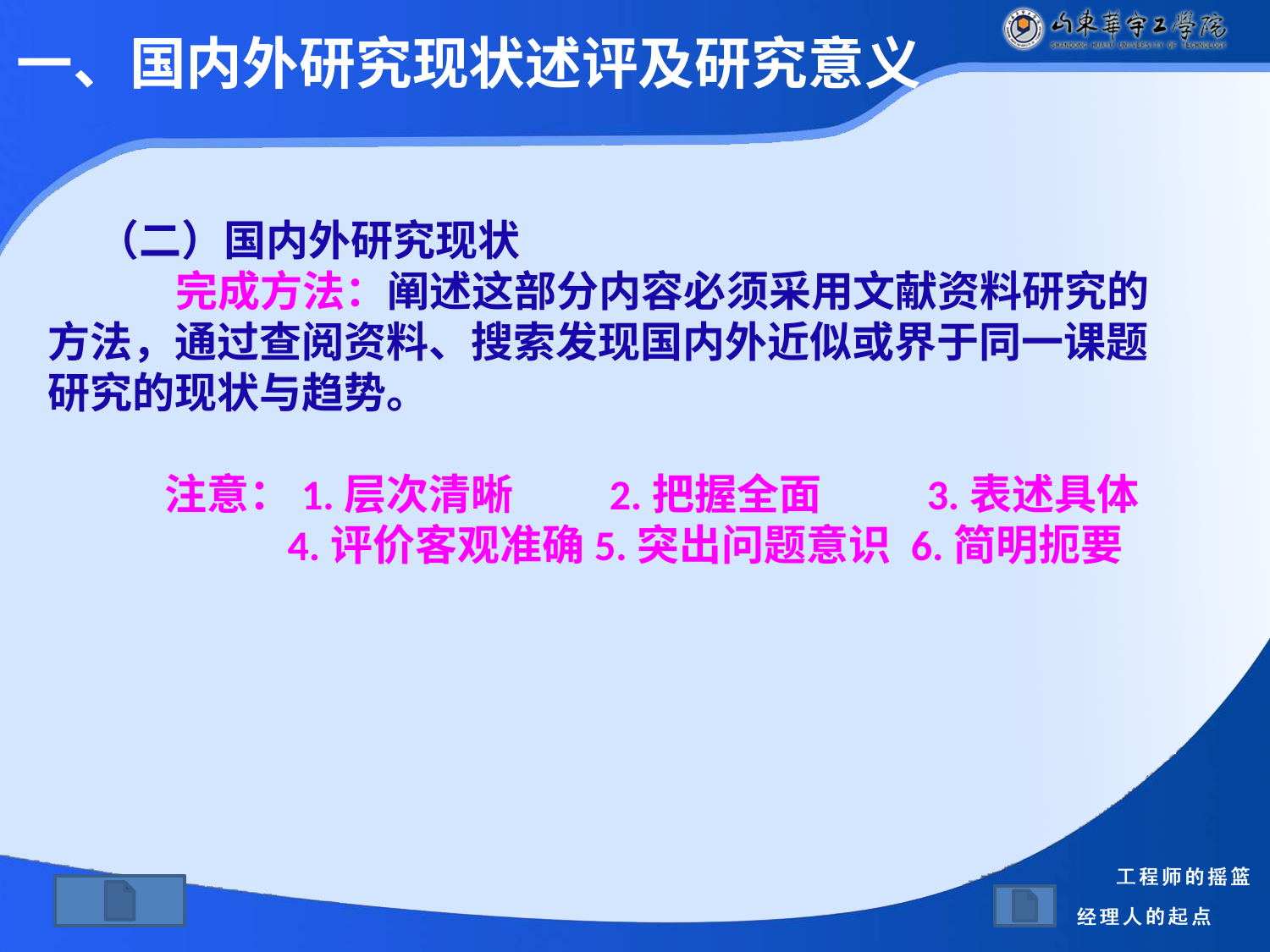

一、国内外研究现状述评及研究意义
（二）国内外研究现状
         完成方法：阐述这部分内容必须采用文献资料研究的方法，通过查阅资料、搜索发现国内外近似或界于同一课题研究的现状与趋势。

      注意：1.层次清晰         2.把握全面          3.表述具体
                    4.评价客观准确5.突出问题意识 6.简明扼要